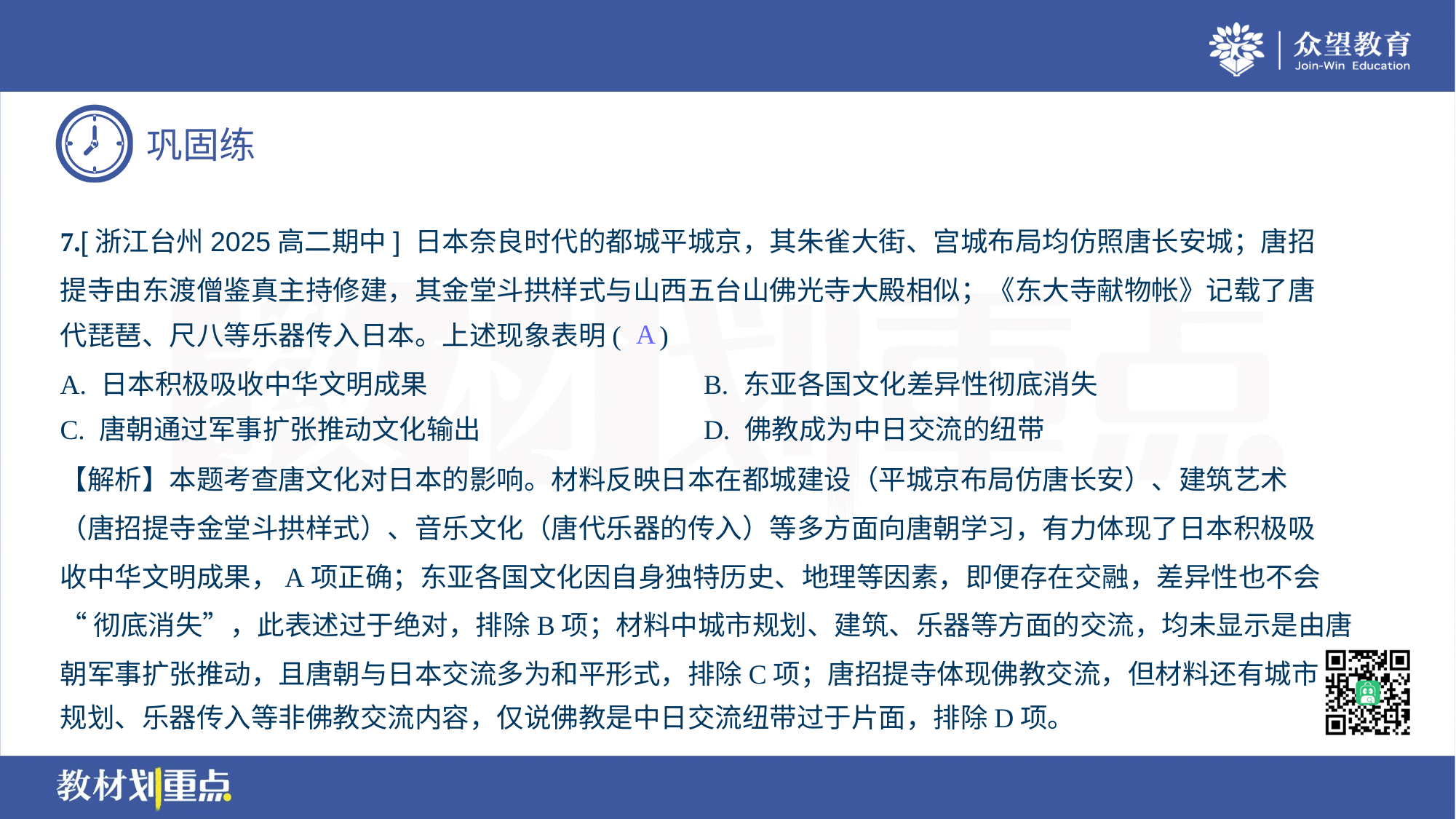

7.[浙江台州2025高二期中] 日本奈良时代的都城平城京，其朱雀大街、宫城布局均仿照唐长安城；唐招
提寺由东渡僧鉴真主持修建，其金堂斗拱样式与山西五台山佛光寺大殿相似；《东大寺献物帐》记载了唐
代琵琶、尺八等乐器传入日本。上述现象表明(     )
A
A. 日本积极吸收中华文明成果	B. 东亚各国文化差异性彻底消失
C. 唐朝通过军事扩张推动文化输出	D. 佛教成为中日交流的纽带
【解析】本题考查唐文化对日本的影响。材料反映日本在都城建设（平城京布局仿唐长安）、建筑艺术
（唐招提寺金堂斗拱样式）、音乐文化（唐代乐器的传入）等多方面向唐朝学习，有力体现了日本积极吸
收中华文明成果，A项正确；东亚各国文化因自身独特历史、地理等因素，即便存在交融，差异性也不会
“彻底消失”，此表述过于绝对，排除B项；材料中城市规划、建筑、乐器等方面的交流，均未显示是由唐
朝军事扩张推动，且唐朝与日本交流多为和平形式，排除C项；唐招提寺体现佛教交流，但材料还有城市
规划、乐器传入等非佛教交流内容，仅说佛教是中日交流纽带过于片面，排除D项。